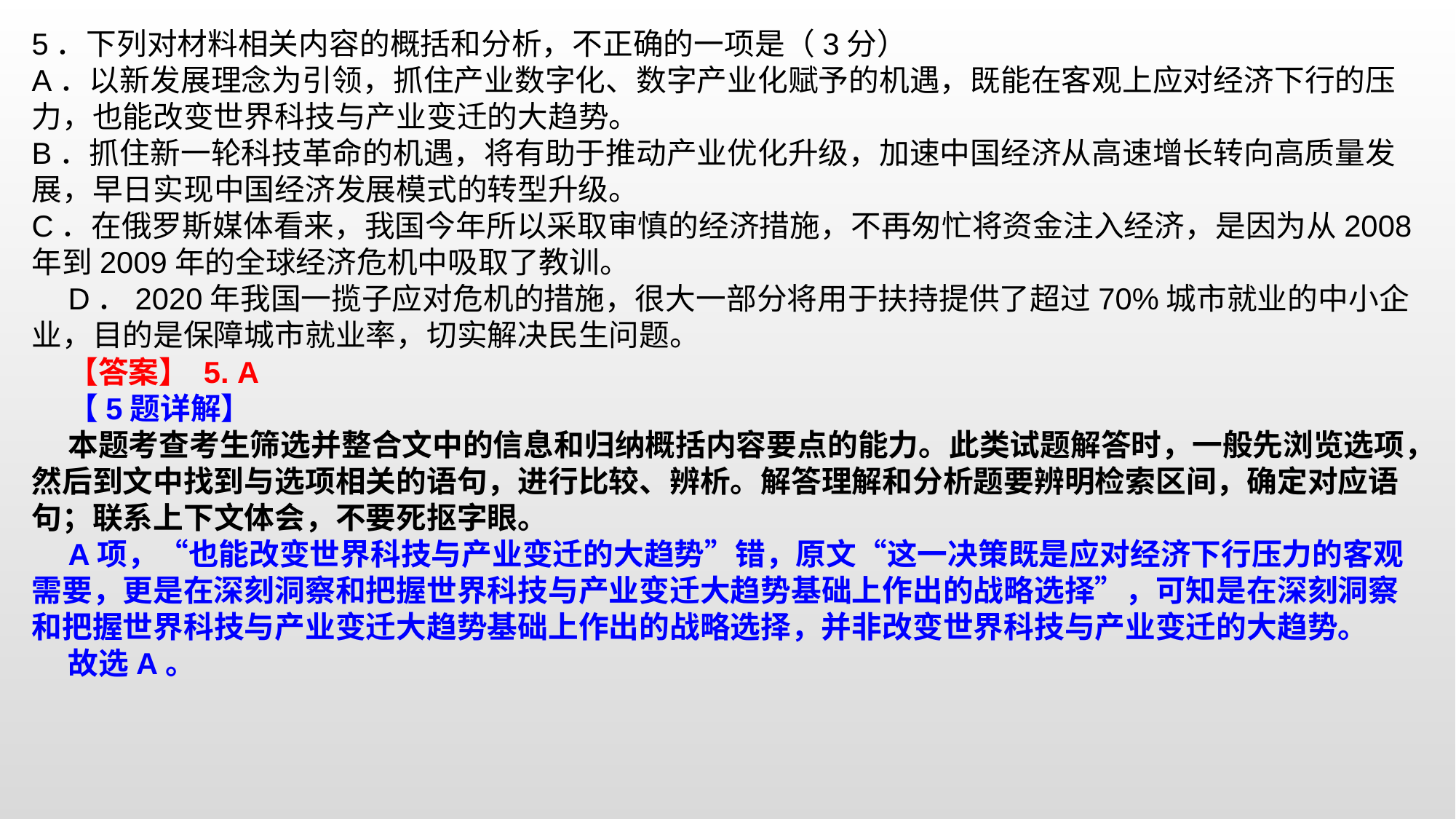

5．下列对材料相关内容的概括和分析，不正确的一项是（3分）A．以新发展理念为引领，抓住产业数字化、数字产业化赋予的机遇，既能在客观上应对经济下行的压力，也能改变世界科技与产业变迁的大趋势。 B．抓住新一轮科技革命的机遇，将有助于推动产业优化升级，加速中国经济从高速增长转向高质量发展，早日实现中国经济发展模式的转型升级。C．在俄罗斯媒体看来，我国今年所以采取审慎的经济措施，不再匆忙将资金注入经济，是因为从2008年到2009年的全球经济危机中吸取了教训。D．2020年我国一揽子应对危机的措施，很大一部分将用于扶持提供了超过70%城市就业的中小企业，目的是保障城市就业率，切实解决民生问题。
【答案】 5. A   【5题详解】
本题考查考生筛选并整合文中的信息和归纳概括内容要点的能力。此类试题解答时，一般先浏览选项，然后到文中找到与选项相关的语句，进行比较、辨析。解答理解和分析题要辨明检索区间，确定对应语句；联系上下文体会，不要死抠字眼。
A项，“也能改变世界科技与产业变迁的大趋势”错，原文“这一决策既是应对经济下行压力的客观需要，更是在深刻洞察和把握世界科技与产业变迁大趋势基础上作出的战略选择”，可知是在深刻洞察和把握世界科技与产业变迁大趋势基础上作出的战略选择，并非改变世界科技与产业变迁的大趋势。故选A。